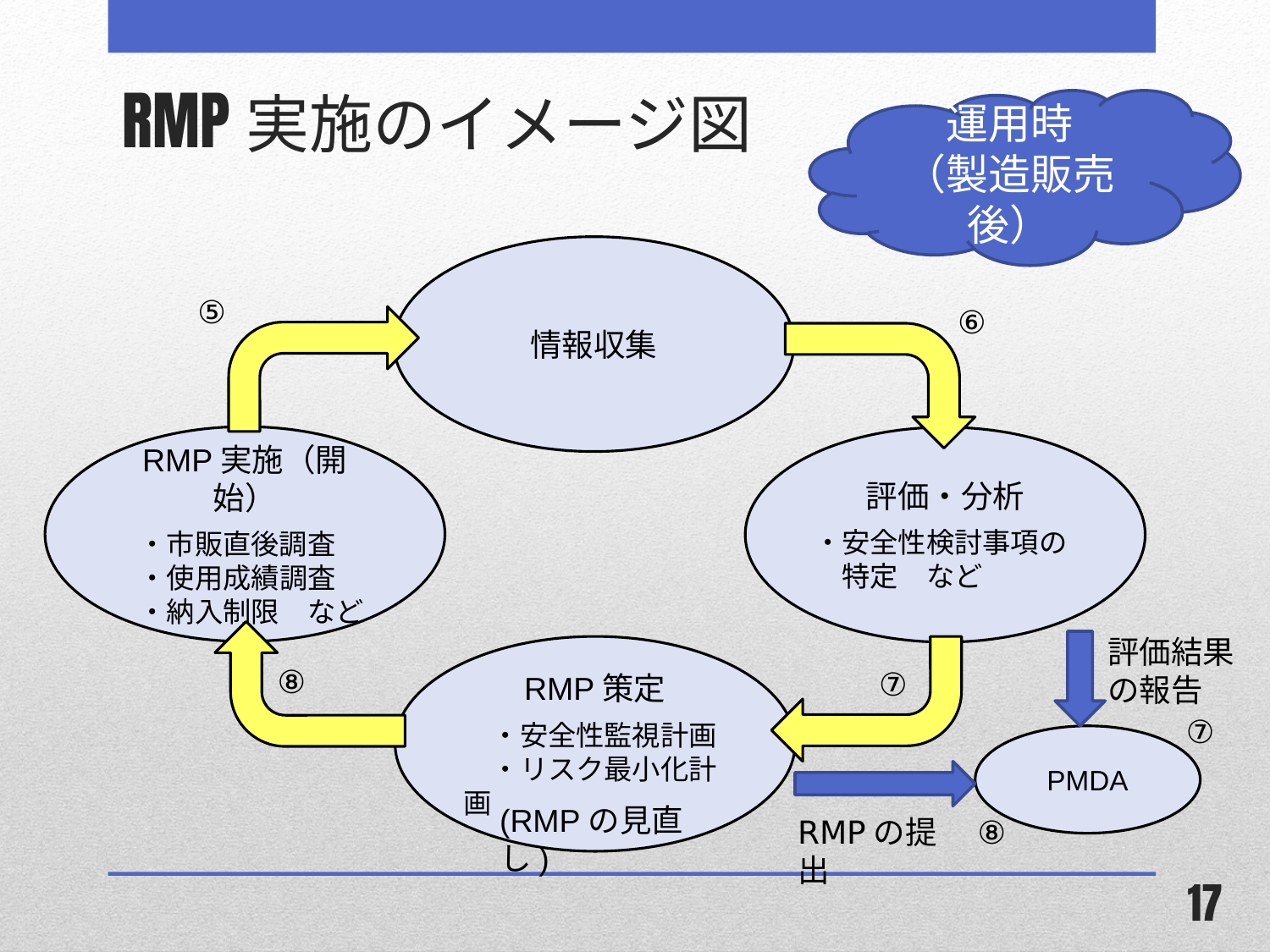

# RMP実施のイメージ図
運用時
（製造販売後）
情報収集
⑤

⑥

RMP実施（開始）
・市販直後調査
・使用成績調査
・納入制限　など
評価・分析
・安全性検討事項の
　特定　など

評価結果の報告

RMP策定
　・安全性監視計画
　・リスク最小化計画

⑧
⑦
⑦
PMDA

(RMPの見直し)
RMPの提出
⑧
17